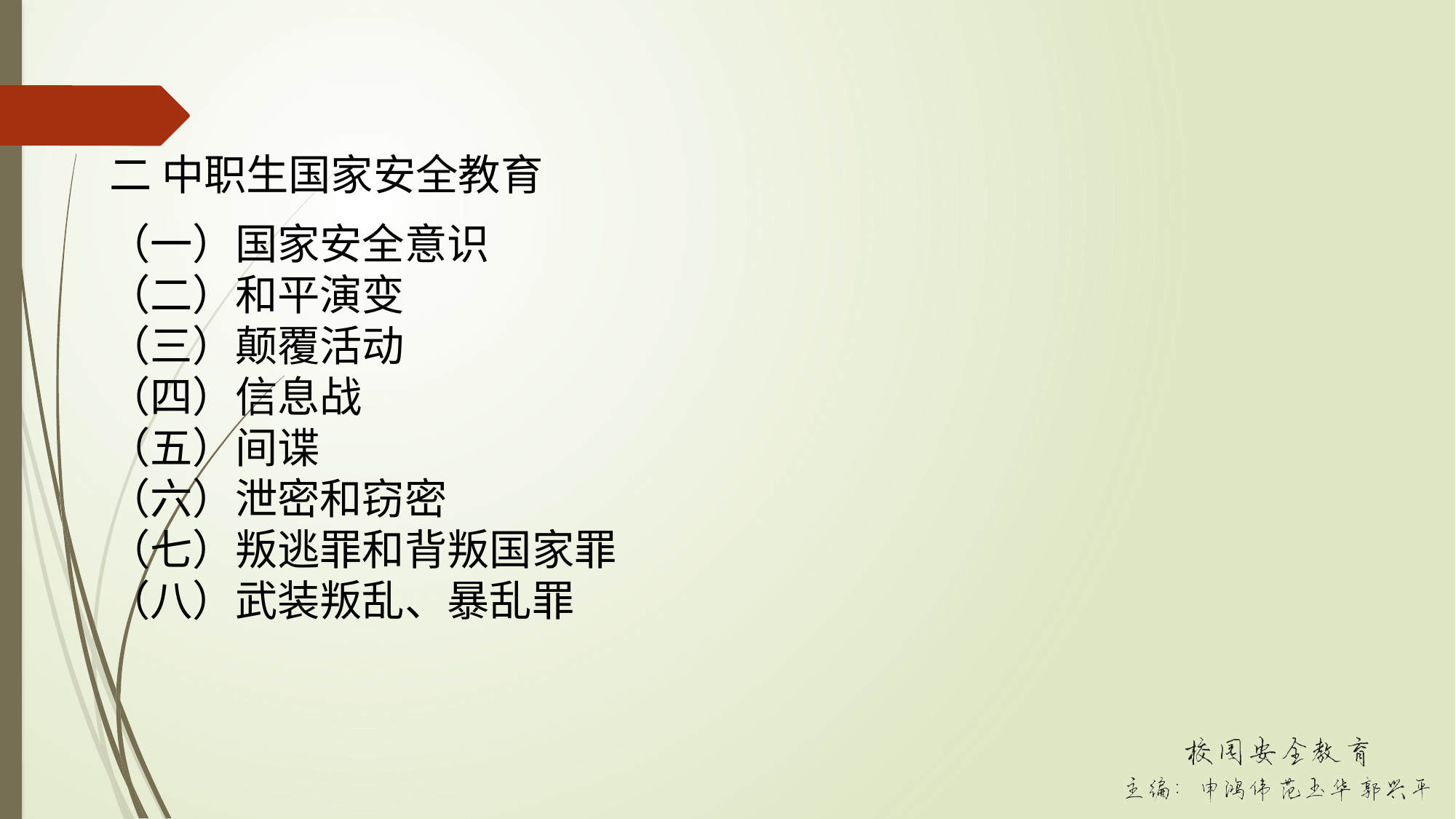

二 中职生国家安全教育
（一）国家安全意识
（二）和平演变
（三）颠覆活动
（四）信息战
（五）间谍
（六）泄密和窃密
（七）叛逃罪和背叛国家罪
（八）武装叛乱、暴乱罪